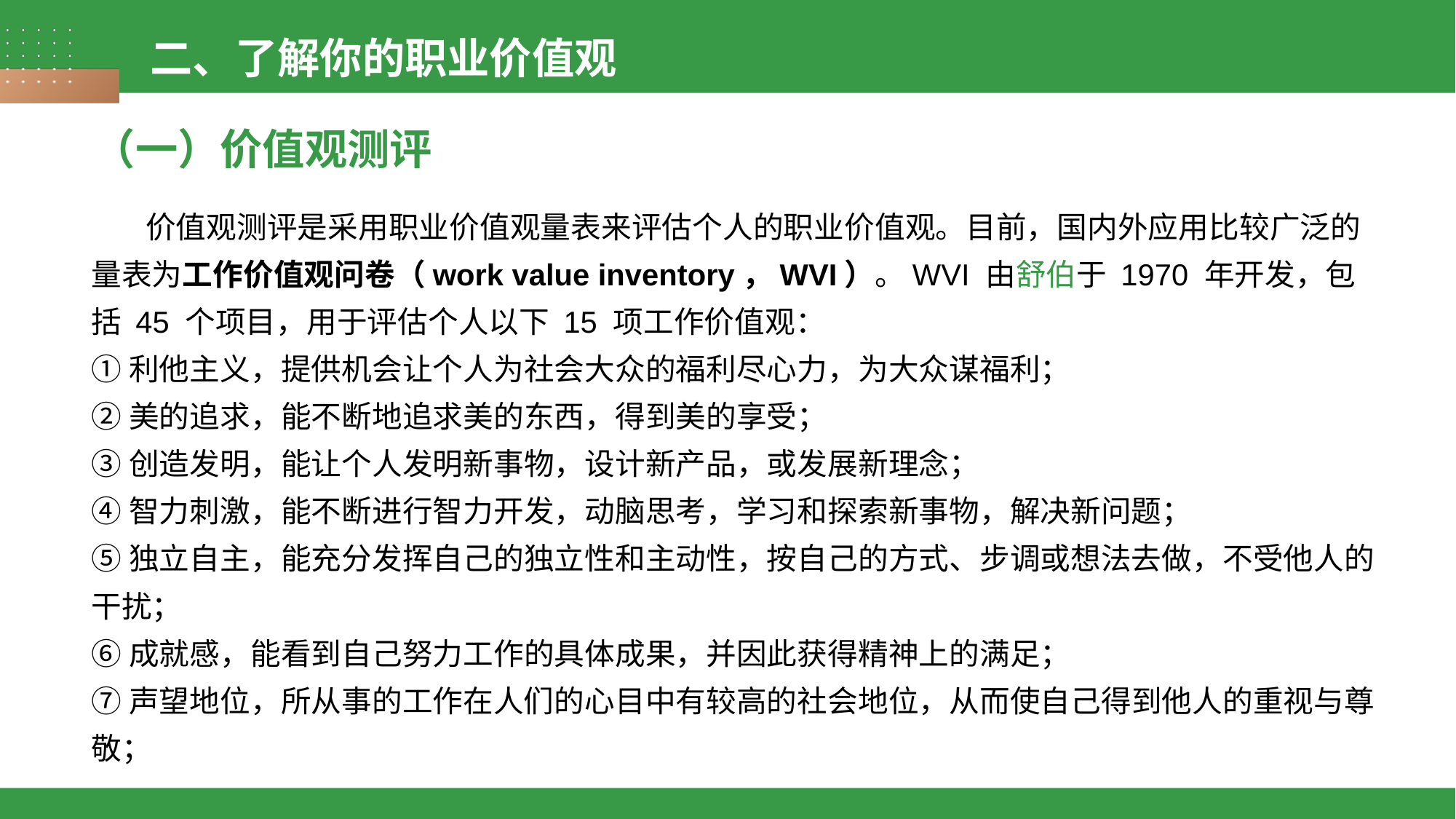

二、了解你的职业价值观
（一）价值观测评
       价值观测评是采用职业价值观量表来评估个人的职业价值观。目前，国内外应用比较广泛的量表为工作价值观问卷（work value inventory，WVI）。WVI 由舒伯于 1970 年开发，包括 45 个项目，用于评估个人以下 15 项工作价值观：
①利他主义，提供机会让个人为社会大众的福利尽心力，为大众谋福利；
②美的追求，能不断地追求美的东西，得到美的享受；
③创造发明，能让个人发明新事物，设计新产品，或发展新理念；
④智力刺激，能不断进行智力开发，动脑思考，学习和探索新事物，解决新问题；
⑤独立自主，能充分发挥自己的独立性和主动性，按自己的方式、步调或想法去做，不受他人的干扰；
⑥成就感，能看到自己努力工作的具体成果，并因此获得精神上的满足；
⑦声望地位，所从事的工作在人们的心目中有较高的社会地位，从而使自己得到他人的重视与尊敬；